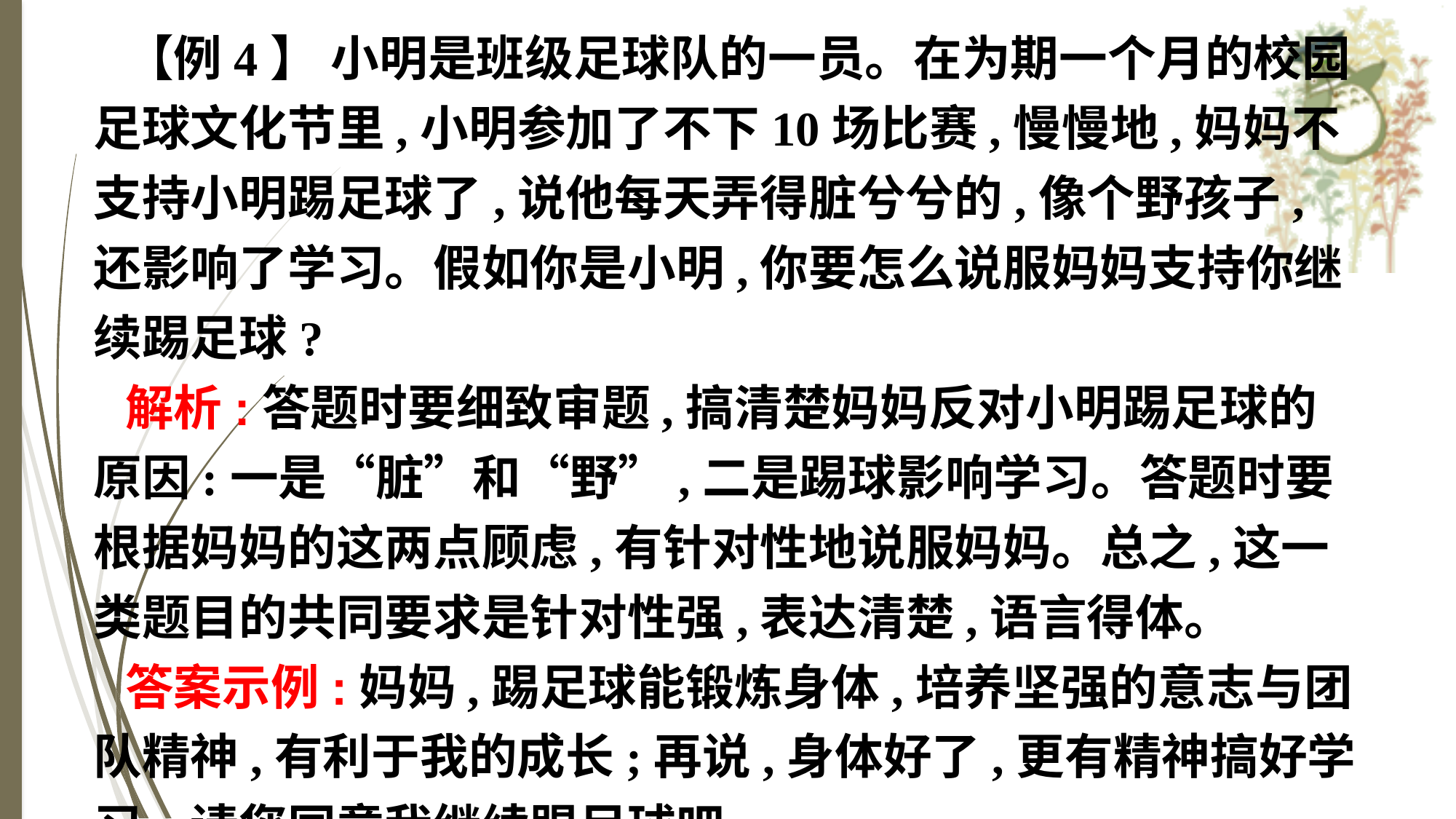

【例4】 小明是班级足球队的一员。在为期一个月的校园足球文化节里,小明参加了不下10场比赛,慢慢地,妈妈不支持小明踢足球了,说他每天弄得脏兮兮的,像个野孩子,还影响了学习。假如你是小明,你要怎么说服妈妈支持你继续踢足球?
解析:答题时要细致审题,搞清楚妈妈反对小明踢足球的原因:一是“脏”和“野”,二是踢球影响学习。答题时要根据妈妈的这两点顾虑,有针对性地说服妈妈。总之,这一类题目的共同要求是针对性强,表达清楚,语言得体。
答案示例:妈妈,踢足球能锻炼身体,培养坚强的意志与团队精神,有利于我的成长;再说,身体好了,更有精神搞好学习。请您同意我继续踢足球吧。